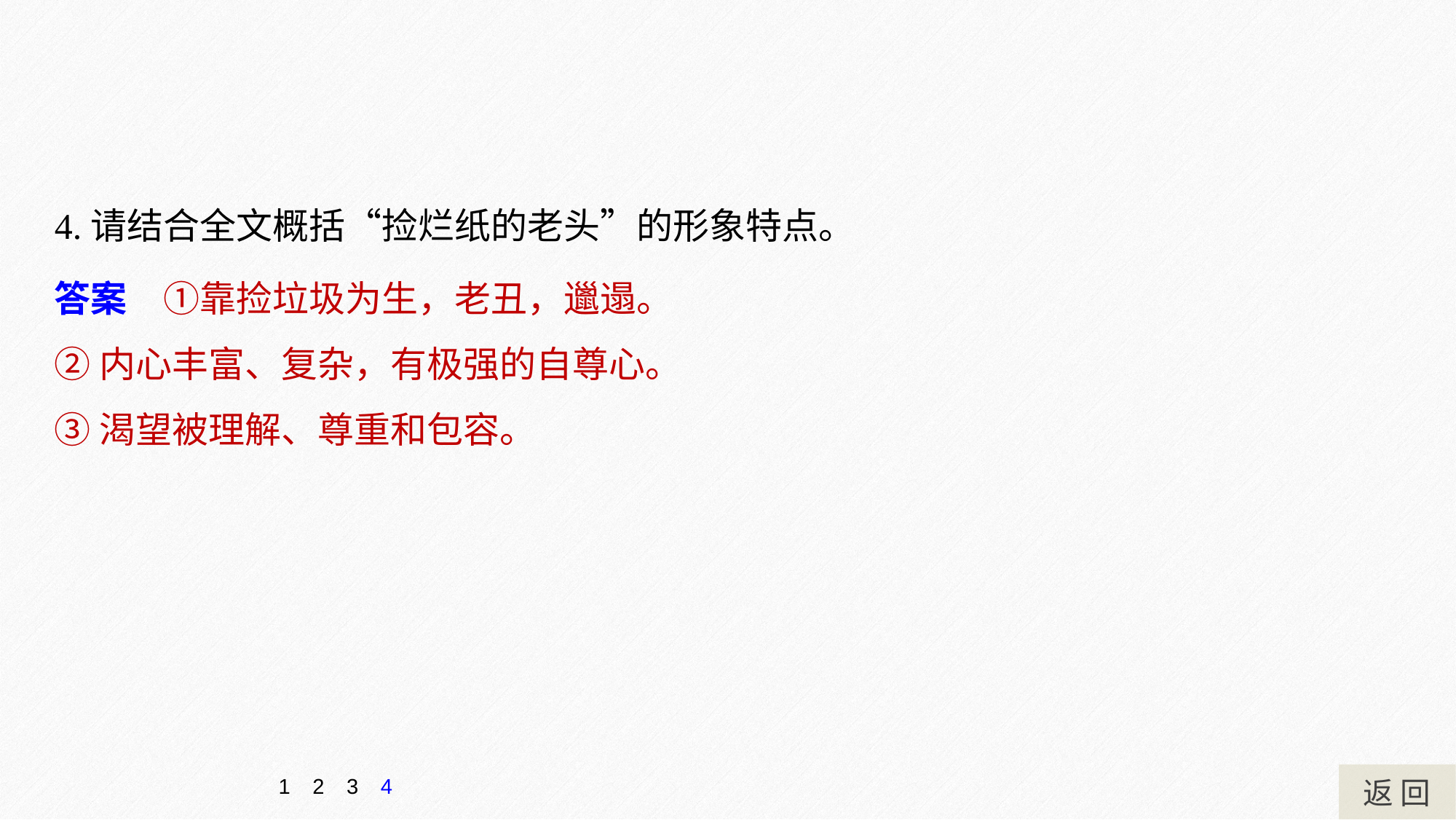

4.请结合全文概括“捡烂纸的老头”的形象特点。
答案　①靠捡垃圾为生，老丑，邋遢。
②内心丰富、复杂，有极强的自尊心。
③渴望被理解、尊重和包容。
返 回
1
2
3
4